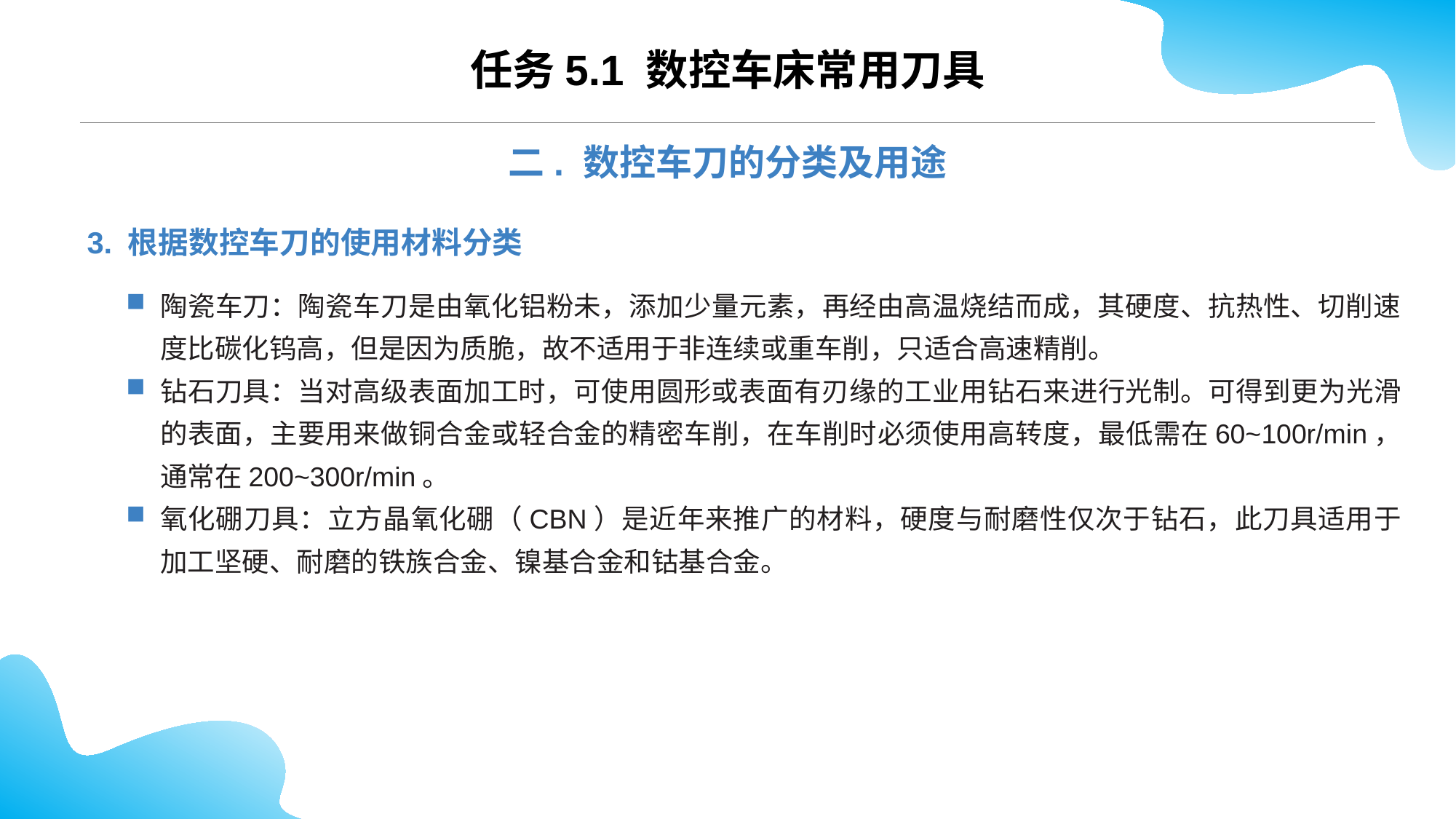

CONTENTS
任务5.1 数控车床常用刀具
二. 数控车刀的分类及用途
3. 根据数控车刀的使用材料分类
陶瓷车刀：陶瓷车刀是由氧化铝粉未，添加少量元素，再经由高温烧结而成，其硬度、抗热性、切削速度比碳化钨高，但是因为质脆，故不适用于非连续或重车削，只适合高速精削。
钻石刀具：当对高级表面加工时，可使用圆形或表面有刃缘的工业用钻石来进行光制。可得到更为光滑的表面，主要用来做铜合金或轻合金的精密车削，在车削时必须使用高转度，最低需在60~100r/min，通常在200~300r/min。
氧化硼刀具：立方晶氧化硼（CBN）是近年来推广的材料，硬度与耐磨性仅次于钻石，此刀具适用于加工坚硬、耐磨的铁族合金、镍基合金和钴基合金。